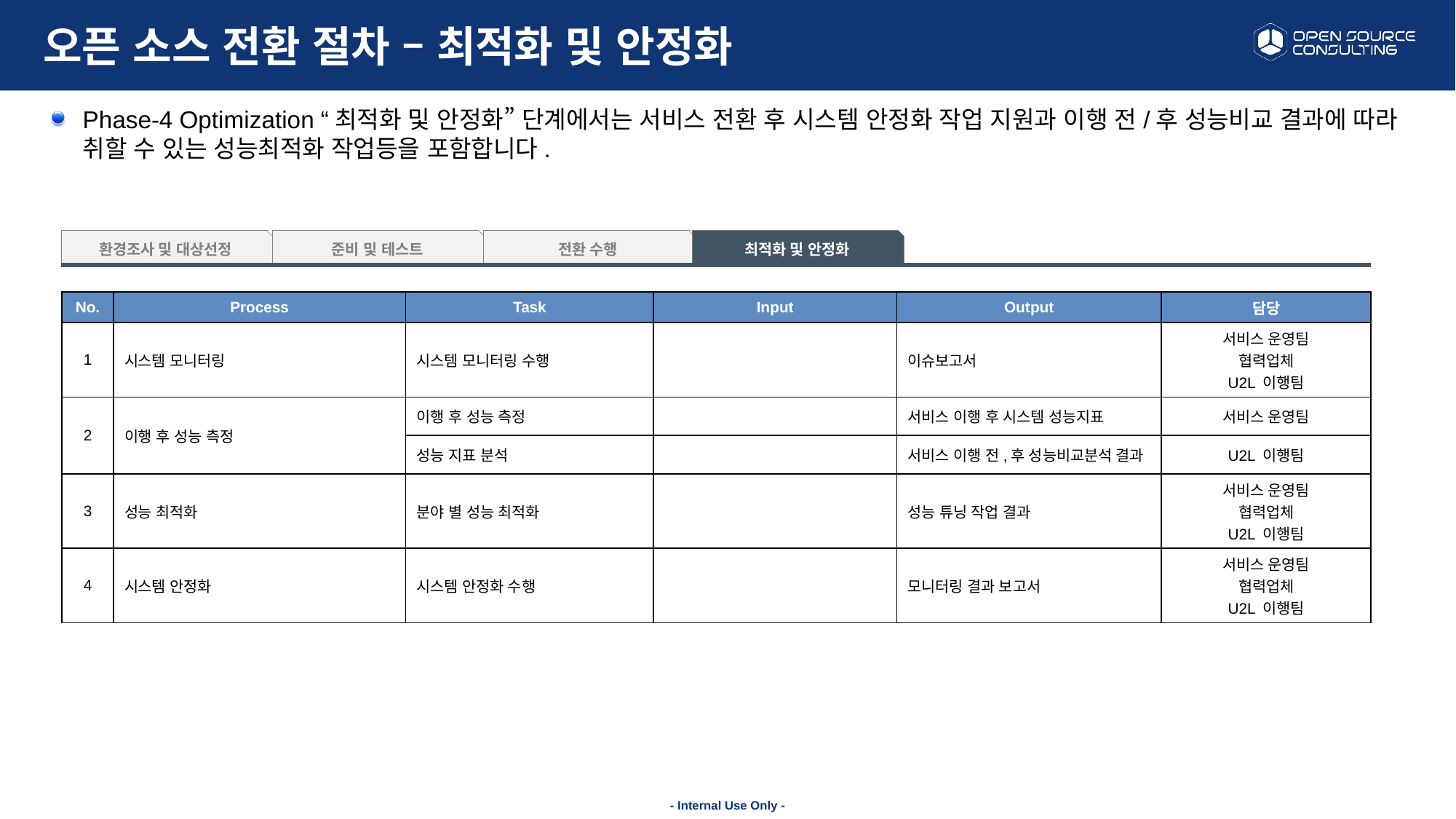

# 오픈 소스 전환 절차 – 최적화 및 안정화
Phase-4 Optimization “최적화 및 안정화” 단계에서는 서비스 전환 후 시스템 안정화 작업 지원과 이행 전/후 성능비교 결과에 따라 취할 수 있는 성능최적화 작업등을 포함합니다.
환경조사 및 대상선정
준비 및 테스트
전환 수행
최적화 및 안정화
| No. | Process | Task | Input | Output | 담당 |
| --- | --- | --- | --- | --- | --- |
| 1 | 시스템 모니터링 | 시스템 모니터링 수행 |  | 이슈보고서 | 서비스 운영팀 협력업체 U2L 이행팀 |
| 2 | 이행 후 성능 측정 | 이행 후 성능 측정 |  | 서비스 이행 후 시스템 성능지표 | 서비스 운영팀 |
|  |  | 성능 지표 분석 |  | 서비스 이행 전,후 성능비교분석 결과 | U2L 이행팀 |
| 3 | 성능 최적화 | 분야 별 성능 최적화 |  | 성능 튜닝 작업 결과 | 서비스 운영팀 협력업체 U2L 이행팀 |
| 4 | 시스템 안정화 | 시스템 안정화 수행 |  | 모니터링 결과 보고서 | 서비스 운영팀 협력업체 U2L 이행팀 |